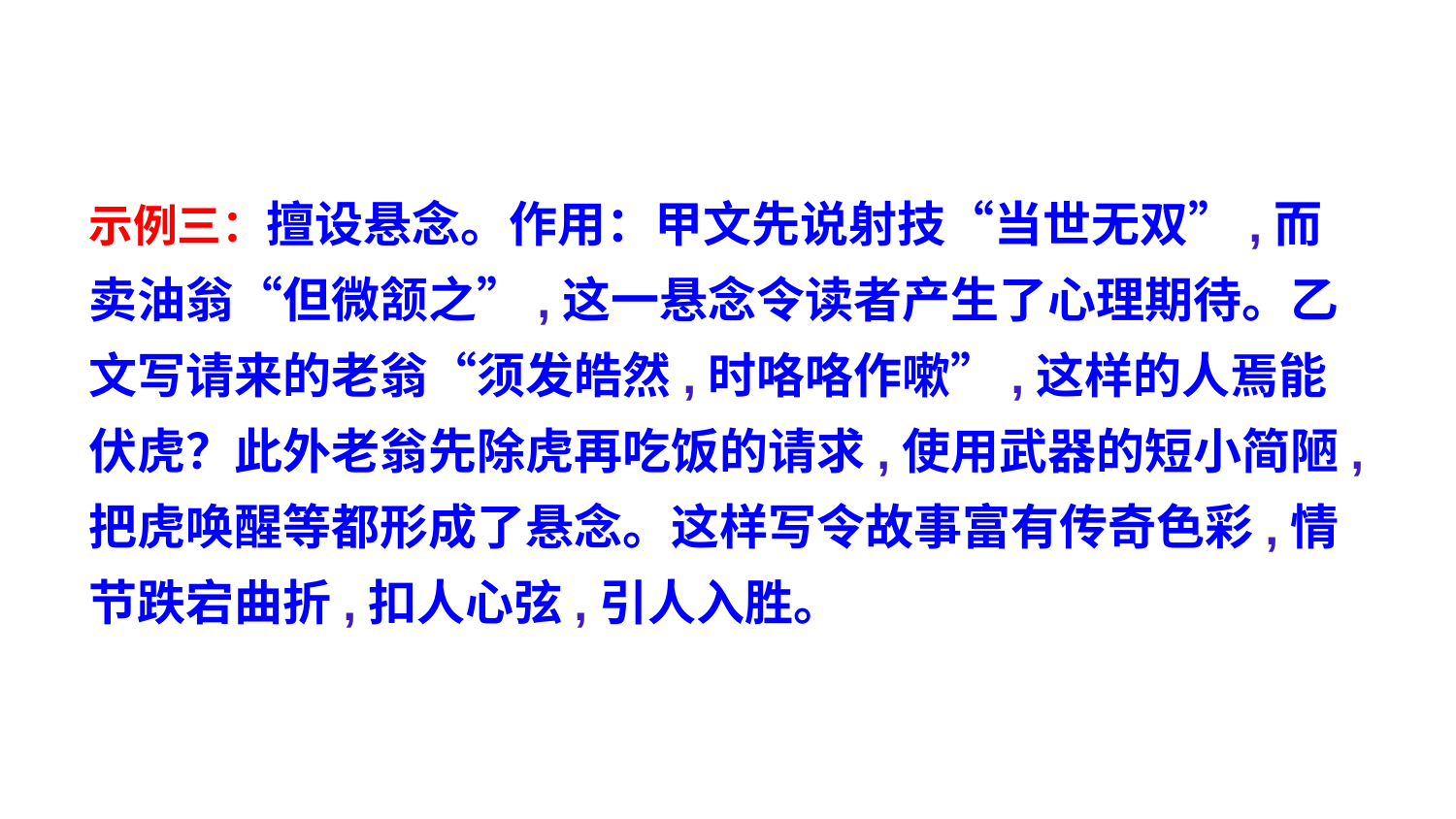

示例三：擅设悬念。作用：甲文先说射技“当世无双”,而卖油翁“但微颔之”,这一悬念令读者产生了心理期待。乙文写请来的老翁“须发皓然,时咯咯作嗽”,这样的人焉能伏虎？此外老翁先除虎再吃饭的请求,使用武器的短小简陋,把虎唤醒等都形成了悬念。这样写令故事富有传奇色彩,情节跌宕曲折,扣人心弦,引人入胜。